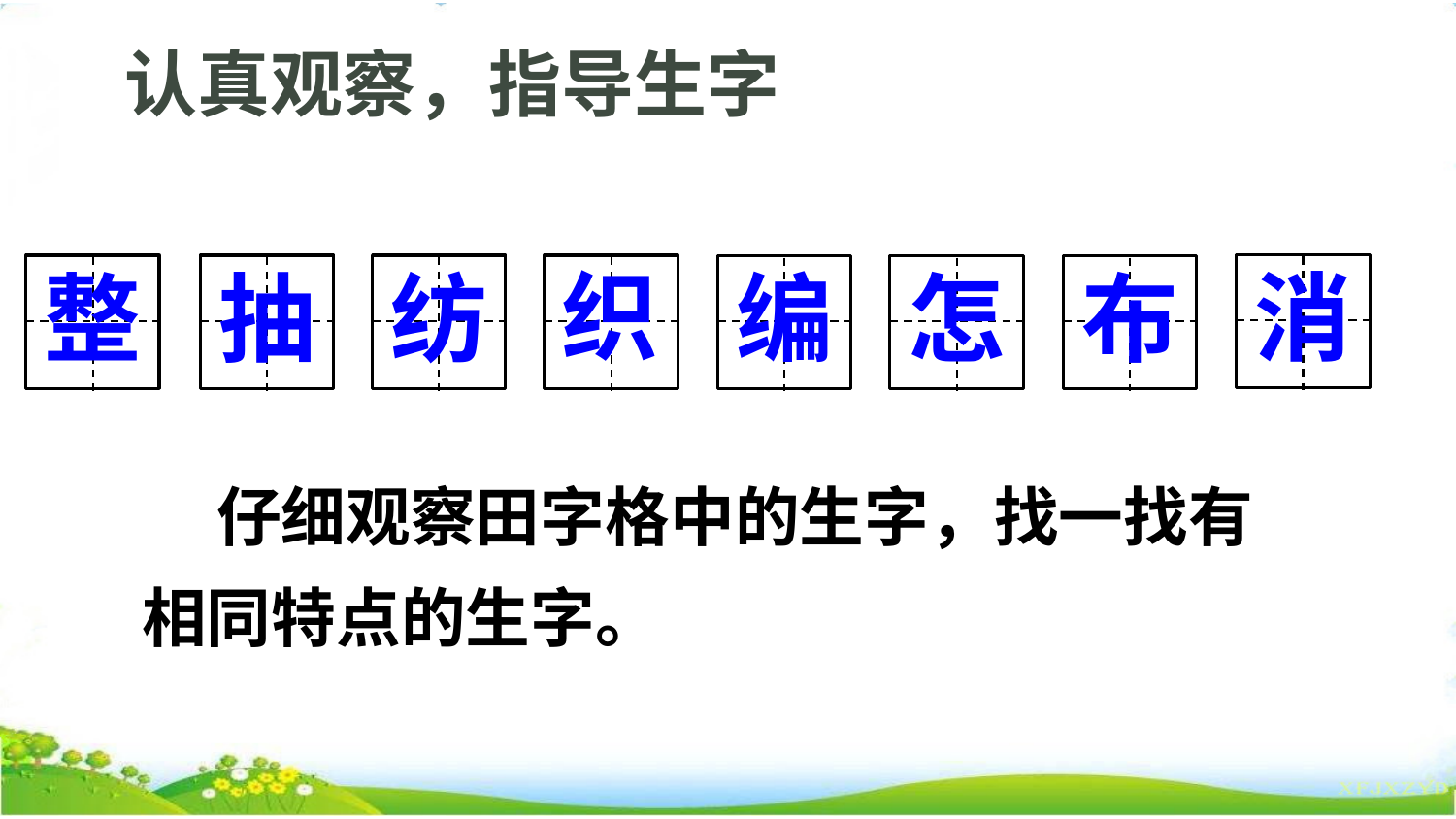

认真观察，指导生字
织

消

抽

整

纺

怎

编

布

    仔细观察田字格中的生字，找一找有相同特点的生字。